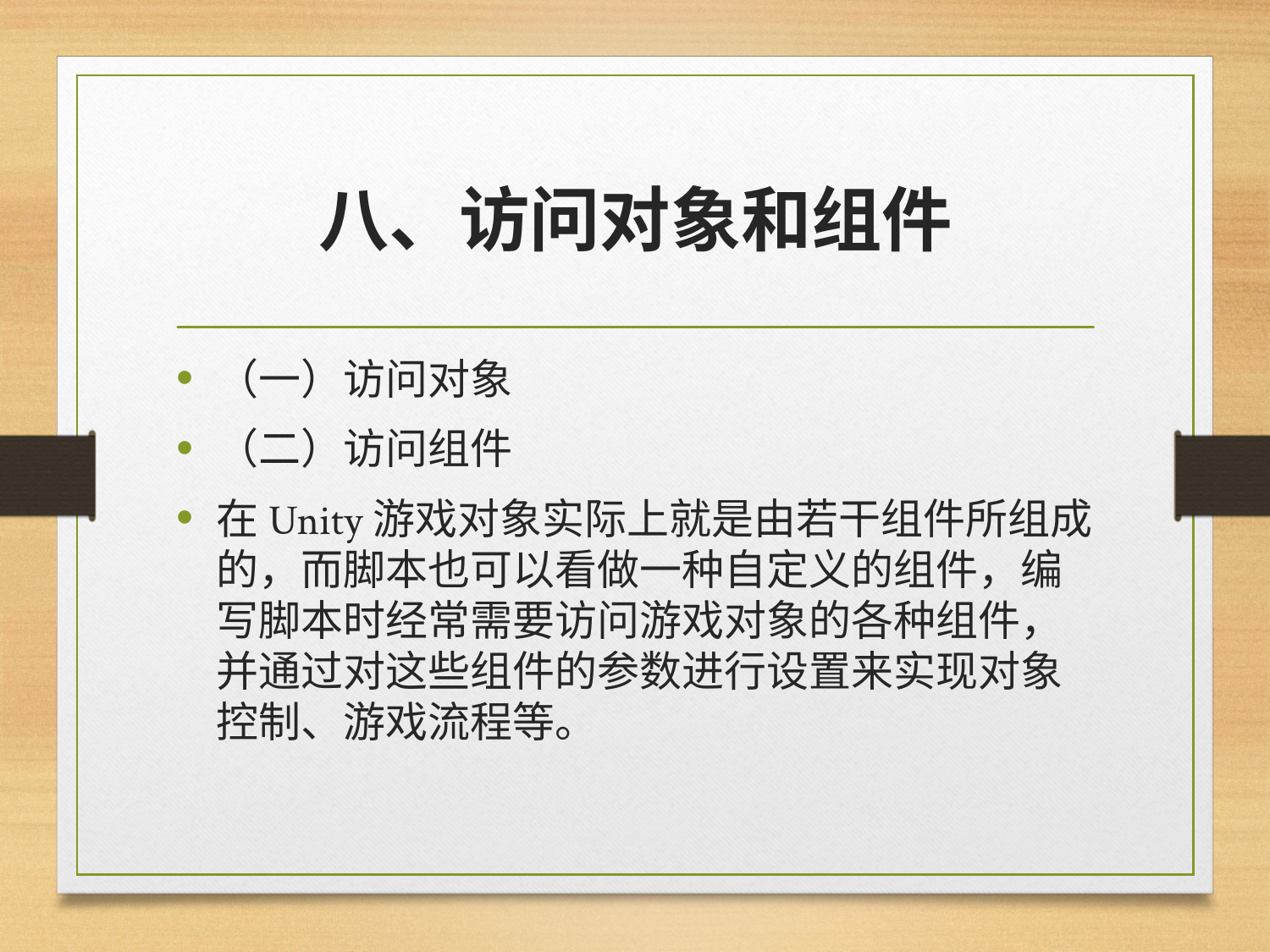

# 八、访问对象和组件
（一）访问对象
（二）访问组件
在Unity游戏对象实际上就是由若干组件所组成的，而脚本也可以看做一种自定义的组件，编写脚本时经常需要访问游戏对象的各种组件，并通过对这些组件的参数进行设置来实现对象控制、游戏流程等。